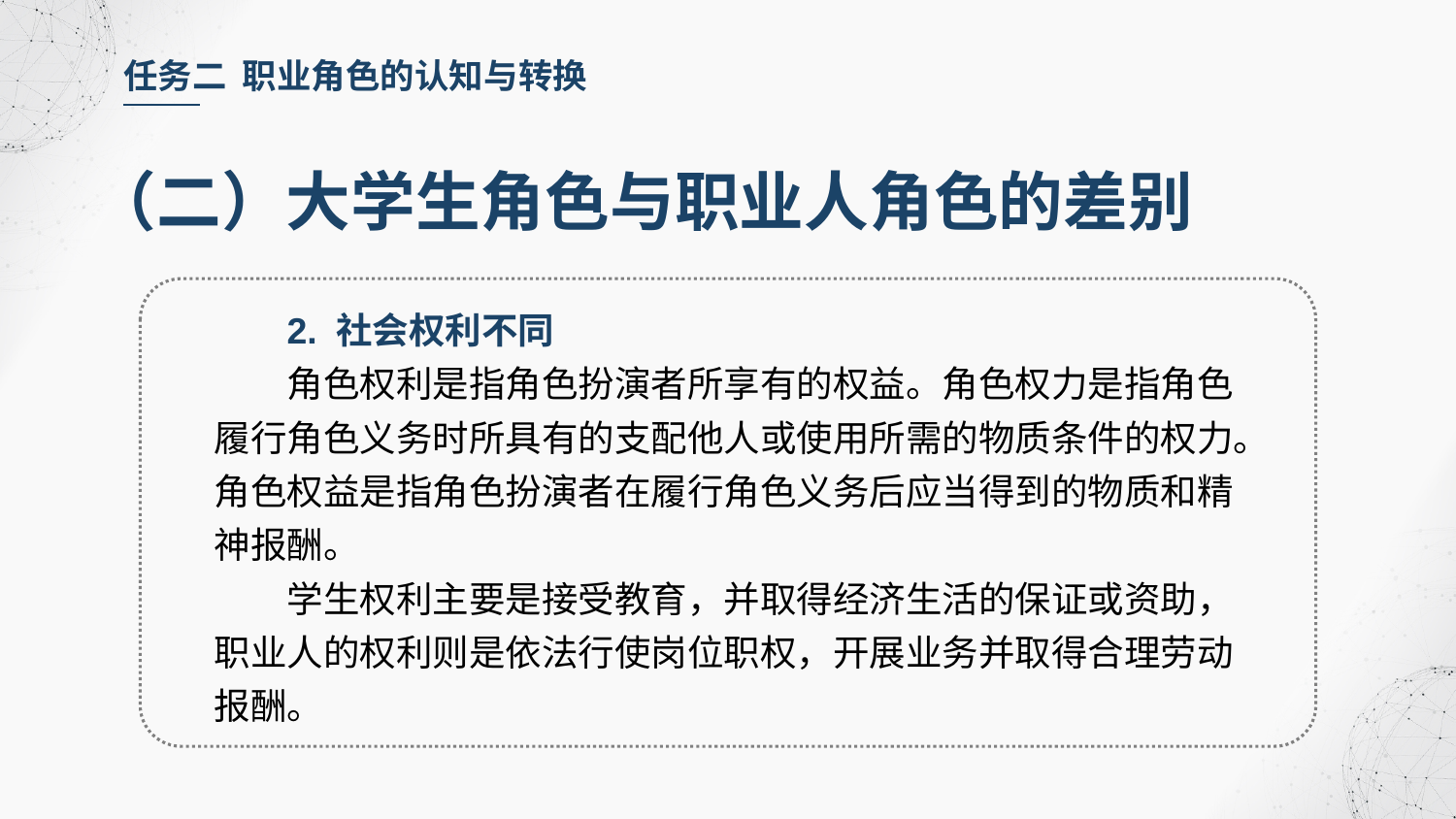

任务二  职业角色的认知与转换
（二）大学生角色与职业人角色的差别

2. 社会权利不同
角色权利是指角色扮演者所享有的权益。角色权力是指角色履行角色义务时所具有的支配他人或使用所需的物质条件的权力。角色权益是指角色扮演者在履行角色义务后应当得到的物质和精神报酬。
学生权利主要是接受教育，并取得经济生活的保证或资助，职业人的权利则是依法行使岗位职权，开展业务并取得合理劳动报酬。